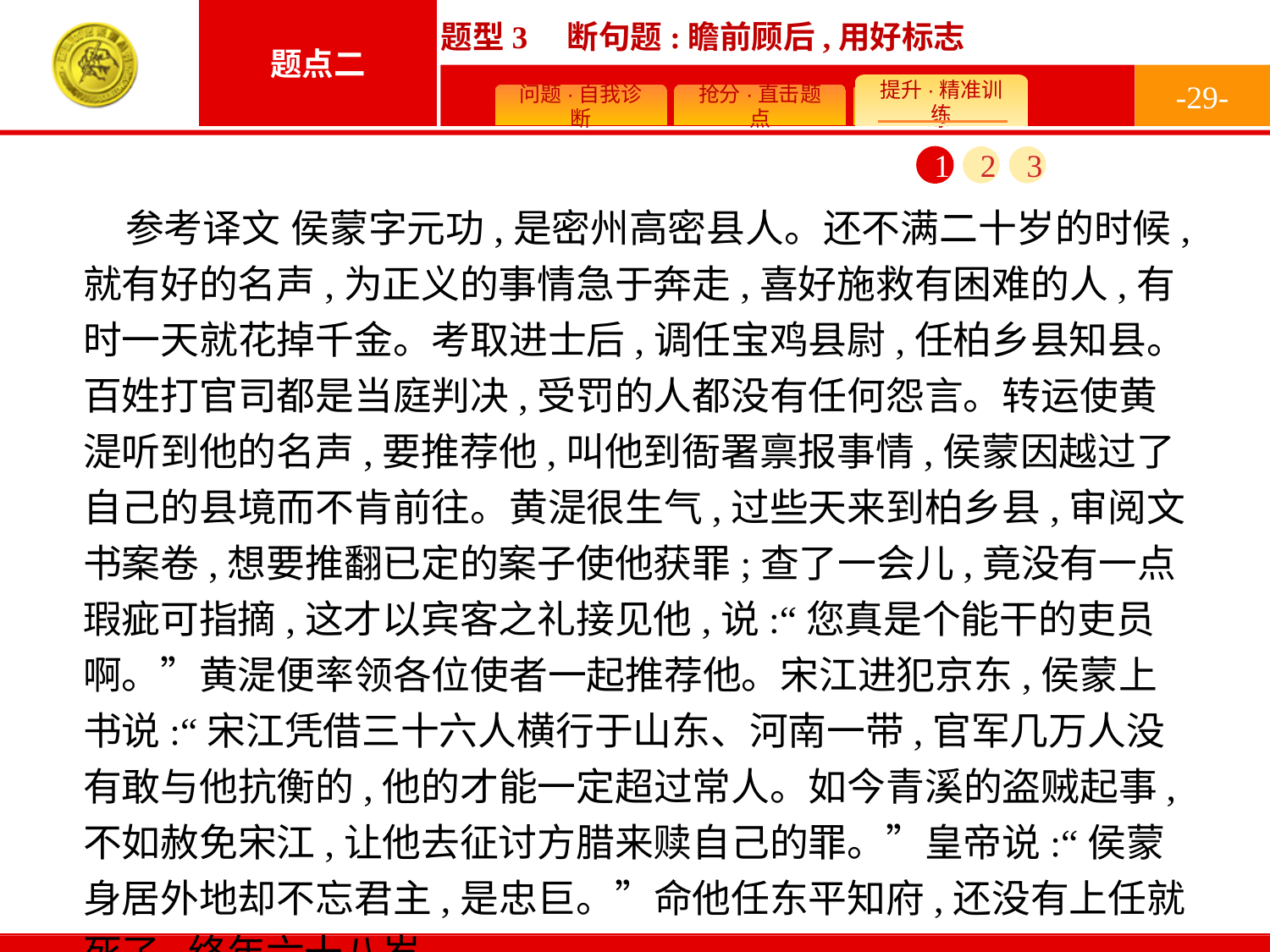

-29-
1
2
3
参考译文 侯蒙字元功,是密州高密县人。还不满二十岁的时候,就有好的名声,为正义的事情急于奔走,喜好施救有困难的人,有时一天就花掉千金。考取进士后,调任宝鸡县尉,任柏乡县知县。百姓打官司都是当庭判决,受罚的人都没有任何怨言。转运使黄湜听到他的名声,要推荐他,叫他到衙署禀报事情,侯蒙因越过了自己的县境而不肯前往。黄湜很生气,过些天来到柏乡县,审阅文书案卷,想要推翻已定的案子使他获罪;查了一会儿,竟没有一点瑕疵可指摘,这才以宾客之礼接见他,说:“您真是个能干的吏员啊。”黄湜便率领各位使者一起推荐他。宋江进犯京东,侯蒙上书说:“宋江凭借三十六人横行于山东、河南一带,官军几万人没有敢与他抗衡的,他的才能一定超过常人。如今青溪的盗贼起事,不如赦免宋江,让他去征讨方腊来赎自己的罪。”皇帝说:“侯蒙身居外地却不忘君主,是忠巨。”命他任东平知府,还没有上任就死了,终年六十八岁。